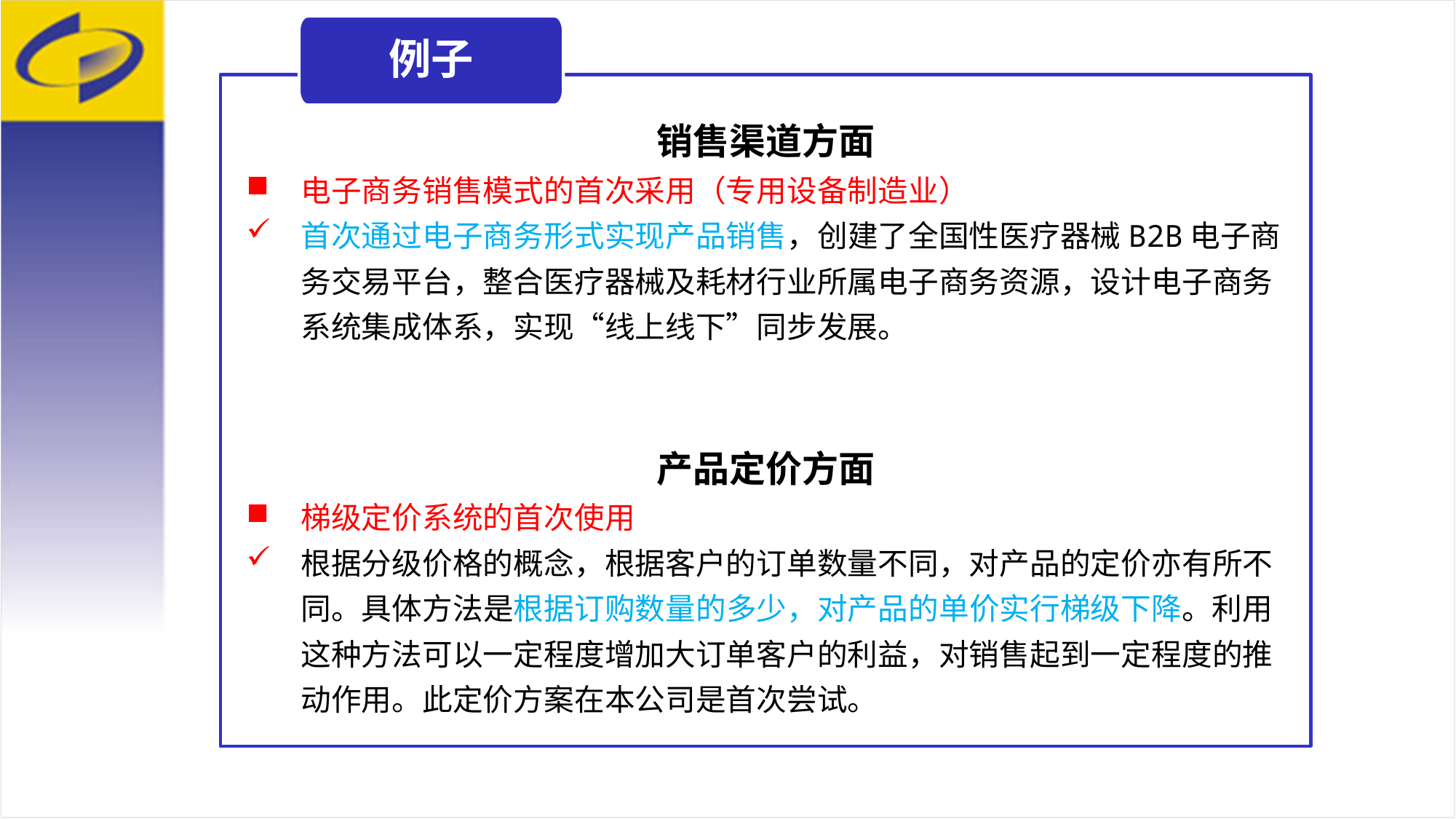

例子
销售渠道方面
电子商务销售模式的首次采用（专用设备制造业）
首次通过电子商务形式实现产品销售，创建了全国性医疗器械B2B电子商务交易平台，整合医疗器械及耗材行业所属电子商务资源，设计电子商务系统集成体系，实现“线上线下”同步发展。

产品定价方面
梯级定价系统的首次使用
根据分级价格的概念，根据客户的订单数量不同，对产品的定价亦有所不同。具体方法是根据订购数量的多少，对产品的单价实行梯级下降。利用这种方法可以一定程度增加大订单客户的利益，对销售起到一定程度的推动作用。此定价方案在本公司是首次尝试。
49